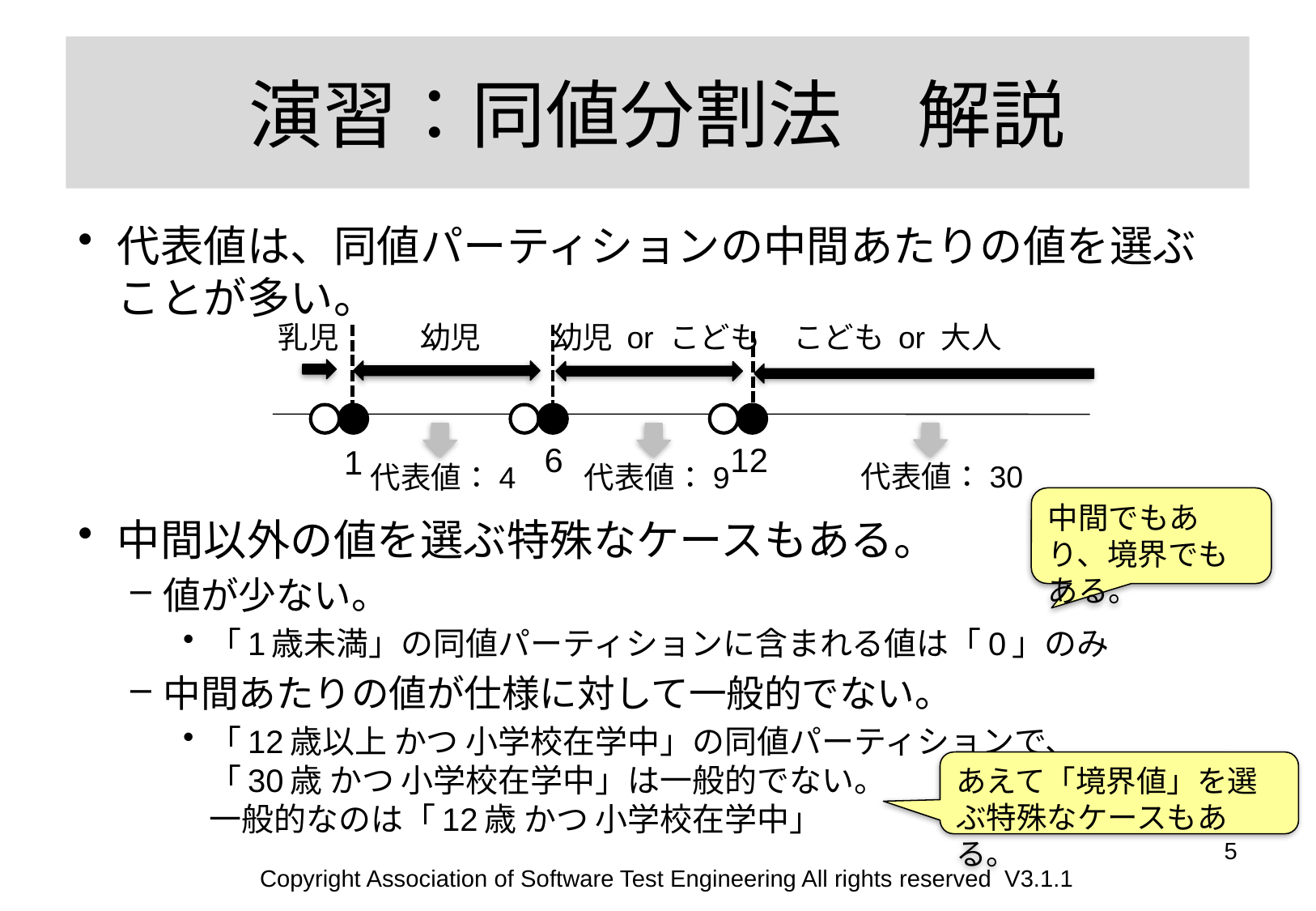

# 演習：同値分割法　解説
代表値は、同値パーティションの中間あたりの値を選ぶことが多い。

中間以外の値を選ぶ特殊なケースもある。
値が少ない。
「1歳未満」の同値パーティションに含まれる値は「0」のみ
中間あたりの値が仕様に対して一般的でない。
「12歳以上 かつ 小学校在学中」の同値パーティションで、
「30歳 かつ 小学校在学中」は一般的でない。
一般的なのは「12歳 かつ 小学校在学中」

乳児
幼児
幼児 or こども
こども or 大人

6
12
1
代表値：30
代表値：4
代表値：9
中間でもあり、境界でもある。
あえて「境界値」を選ぶ特殊なケースもある。
5
Copyright Association of Software Test Engineering All rights reserved  V3.1.1